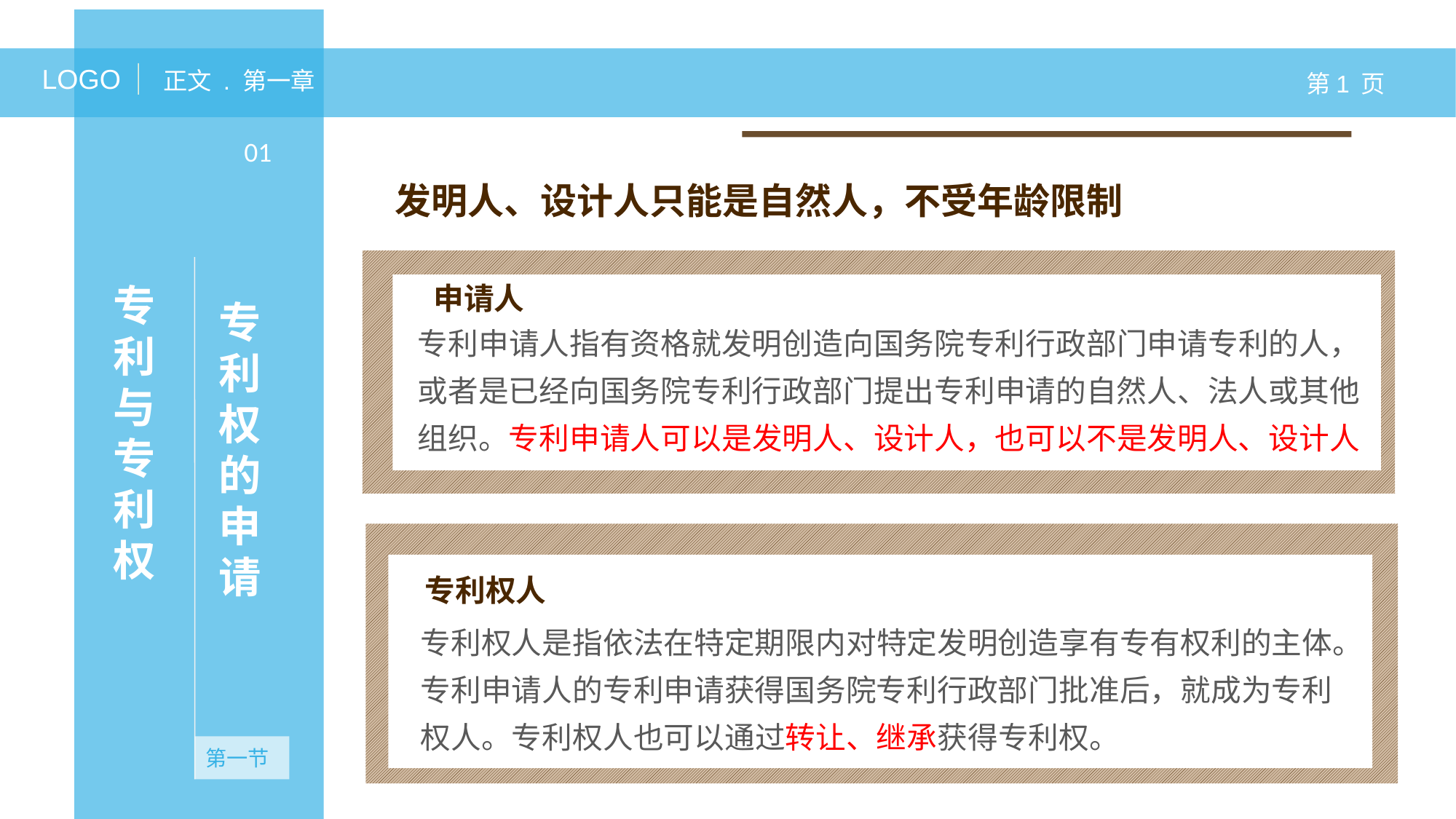

LOGO
正文 . 第一章

第1 页
专利权的申请
01

发明人、设计人只能是自然人，不受年龄限制

申请人
专利与专利权

专利申请人指有资格就发明创造向国务院专利行政部门申请专利的人，或者是已经向国务院专利行政部门提出专利申请的自然人、法人或其他组织。专利申请人可以是发明人、设计人，也可以不是发明人、设计人
无资产

专利权人

专利权人是指依法在特定期限内对特定发明创造享有专有权利的主体。专利申请人的专利申请获得国务院专利行政部门批准后，就成为专利权人。专利权人也可以通过转让、继承获得专利权。
第一节